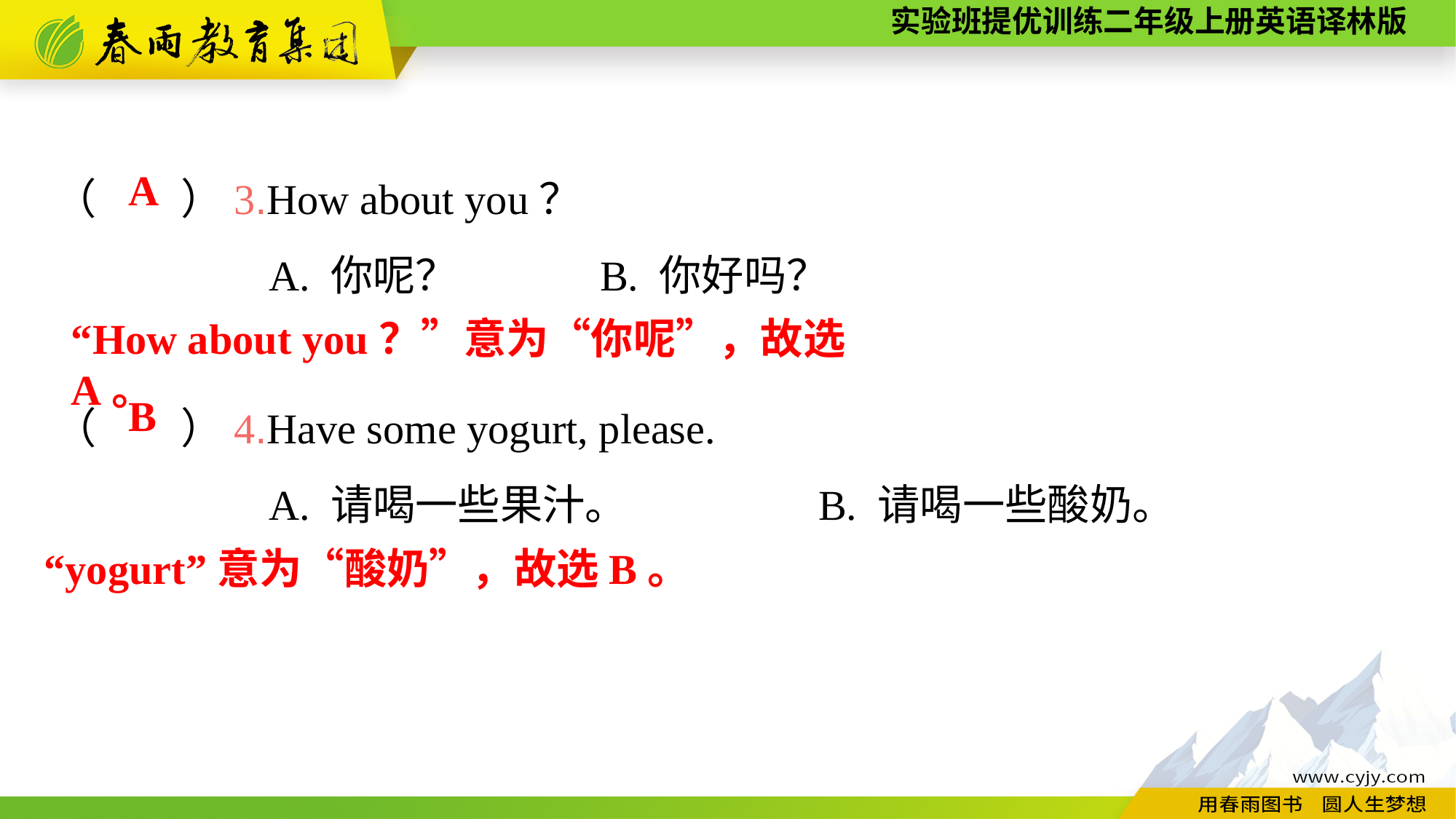

（　　）3.How about you？
A. 你呢？		B. 你好吗？

（　　）4.Have some yogurt, please.
A. 请喝一些果汁。		B. 请喝一些酸奶。
A
“How about you？”意为“你呢”，故选A。
B
“yogurt”意为“酸奶”，故选B。